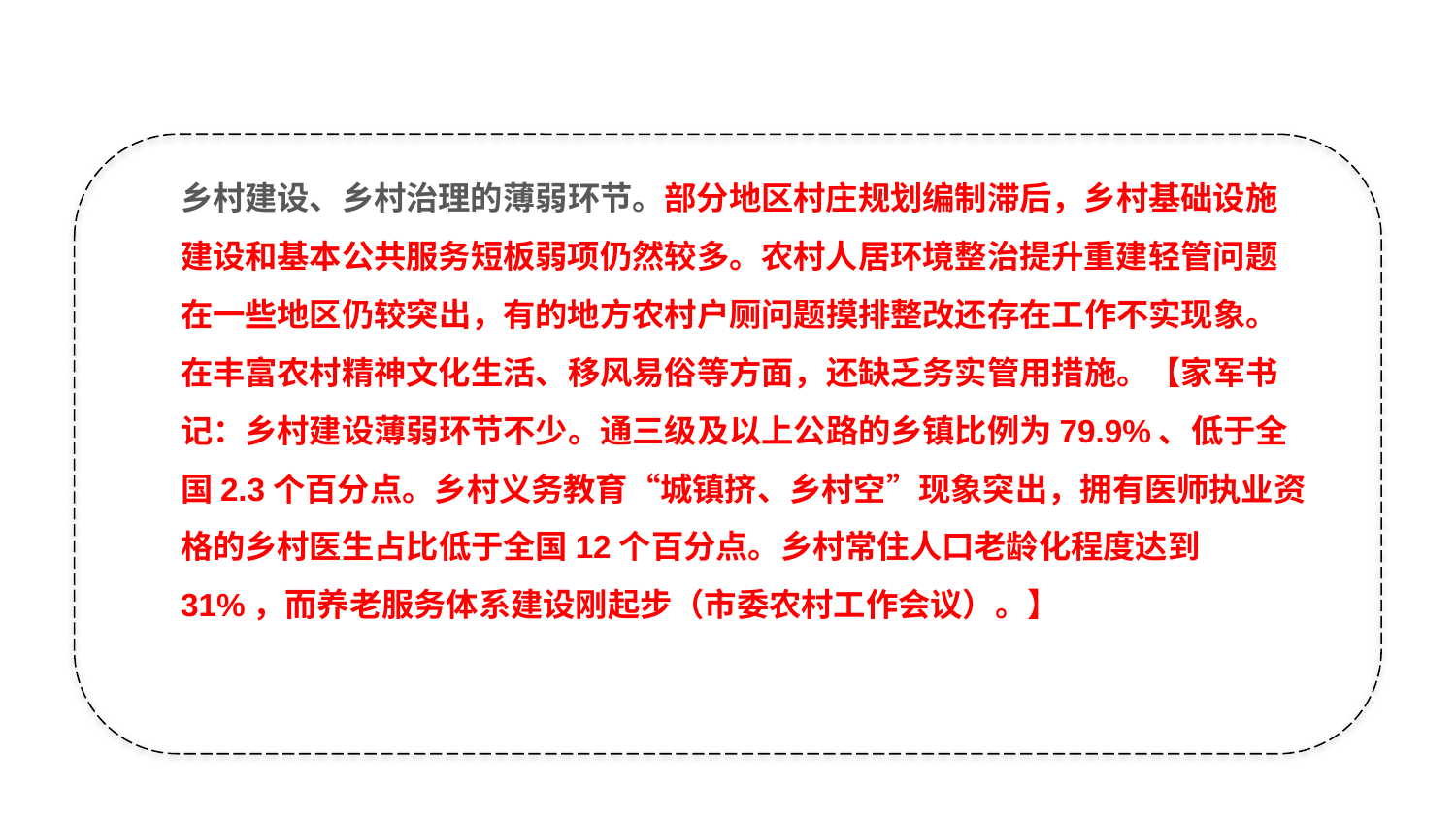

乡村建设、乡村治理的薄弱环节。部分地区村庄规划编制滞后，乡村基础设施建设和基本公共服务短板弱项仍然较多。农村人居环境整治提升重建轻管问题在一些地区仍较突出，有的地方农村户厕问题摸排整改还存在工作不实现象。在丰富农村精神文化生活、移风易俗等方面，还缺乏务实管用措施。【家军书记：乡村建设薄弱环节不少。通三级及以上公路的乡镇比例为79.9%、低于全国2.3个百分点。乡村义务教育“城镇挤、乡村空”现象突出，拥有医师执业资格的乡村医生占比低于全国12个百分点。乡村常住人口老龄化程度达到31%，而养老服务体系建设刚起步（市委农村工作会议）。】